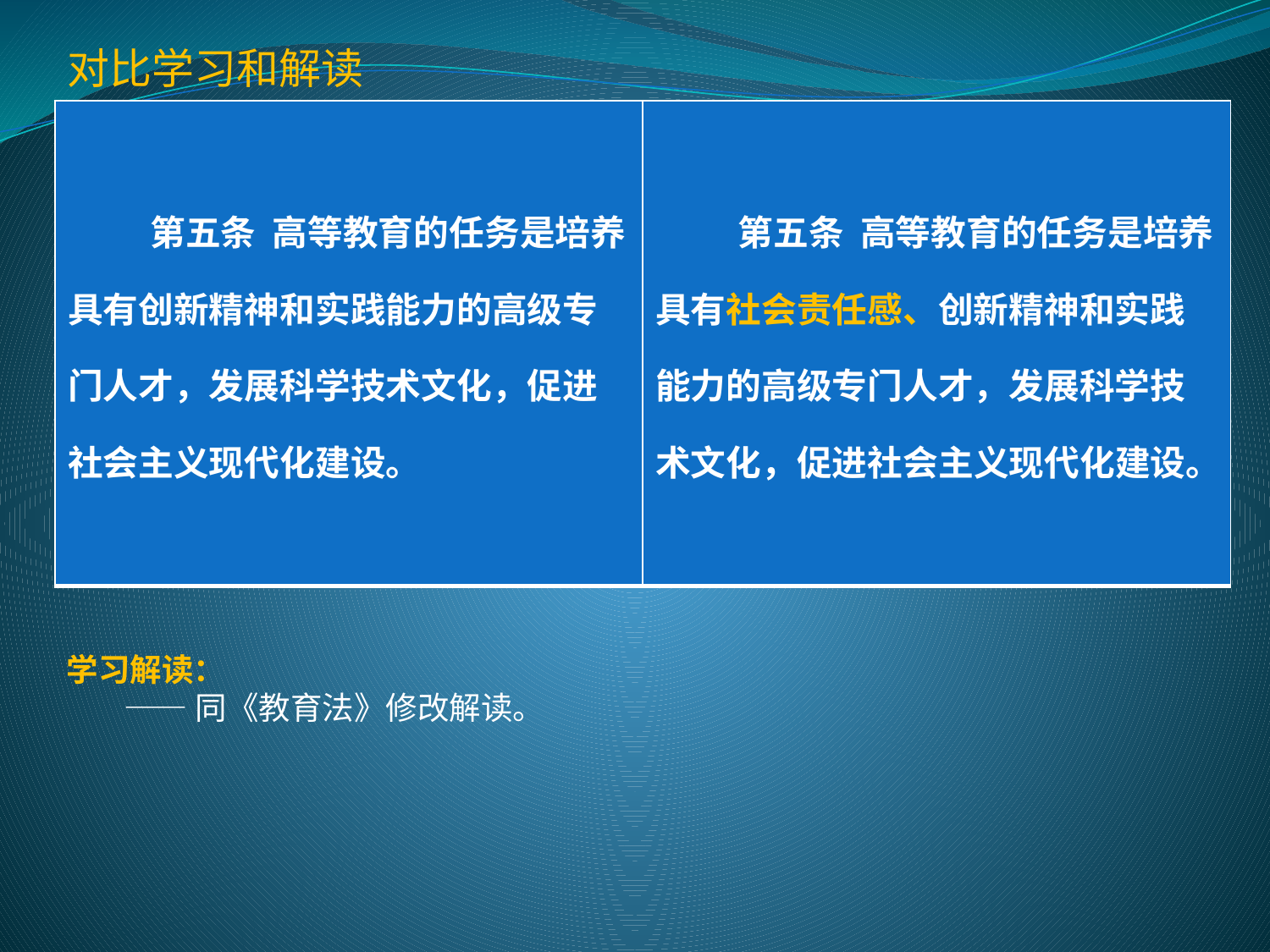

对比学习和解读
| 第五条 高等教育的任务是培养具有创新精神和实践能力的高级专门人才，发展科学技术文化，促进社会主义现代化建设。 | 第五条 高等教育的任务是培养具有社会责任感、创新精神和实践能力的高级专门人才，发展科学技术文化，促进社会主义现代化建设。 |
| --- | --- |

学习解读：
        ——同《教育法》修改解读。